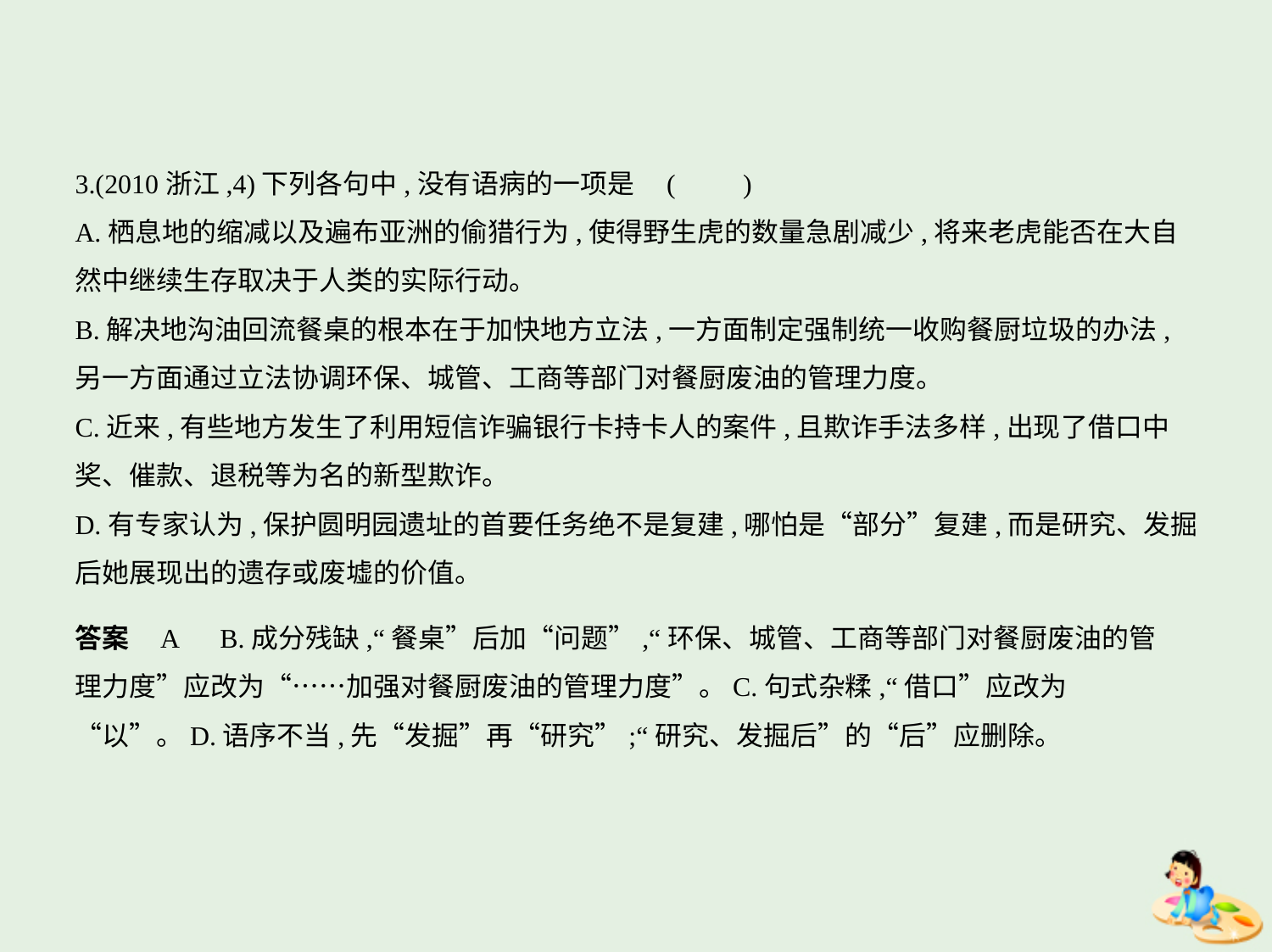

3.(2010浙江,4)下列各句中,没有语病的一项是 (　　)
A.栖息地的缩减以及遍布亚洲的偷猎行为,使得野生虎的数量急剧减少,将来老虎能否在大自
然中继续生存取决于人类的实际行动。
B.解决地沟油回流餐桌的根本在于加快地方立法,一方面制定强制统一收购餐厨垃圾的办法,
另一方面通过立法协调环保、城管、工商等部门对餐厨废油的管理力度。
C.近来,有些地方发生了利用短信诈骗银行卡持卡人的案件,且欺诈手法多样,出现了借口中
奖、催款、退税等为名的新型欺诈。
D.有专家认为,保护圆明园遗址的首要任务绝不是复建,哪怕是“部分”复建,而是研究、发掘
后她展现出的遗存或废墟的价值。
答案    A　B.成分残缺,“餐桌”后加“问题”,“环保、城管、工商等部门对餐厨废油的管
理力度”应改为“……加强对餐厨废油的管理力度”。C.句式杂糅,“借口”应改为
“以”。D.语序不当,先“发掘”再“研究”;“研究、发掘后”的“后”应删除。